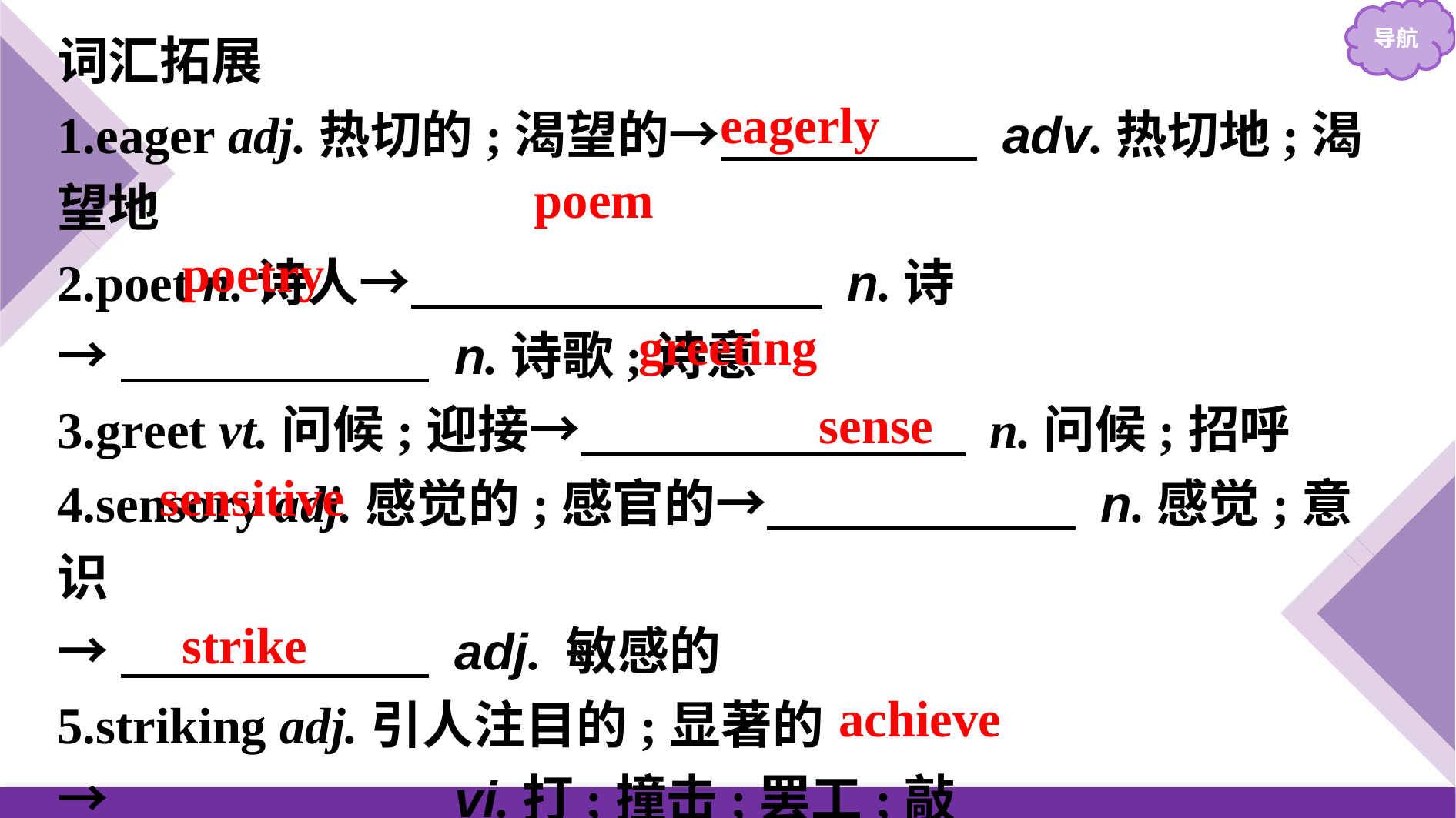

词汇拓展
1.eager adj.热切的;渴望的→　　　　　 adv.热切地;渴望地
2.poet n.诗人→　　　　　　　　 n.诗
→　　　　　　 n.诗歌;诗意
3.greet vt.问候;迎接→　　　　　　　  n.问候;招呼
4.sensory adj.感觉的;感官的→　　　　　　 n.感觉;意识
→　　　　　　 adj. 敏感的
5.striking adj.引人注目的;显著的
→　　　　　　 vi.打;撞击;罢工;敲
6.achievement n.成就;成绩;达到→　　　　 vt.达到;完成
eagerly
poem
poetry
greeting
sense
sensitive
strike
achieve